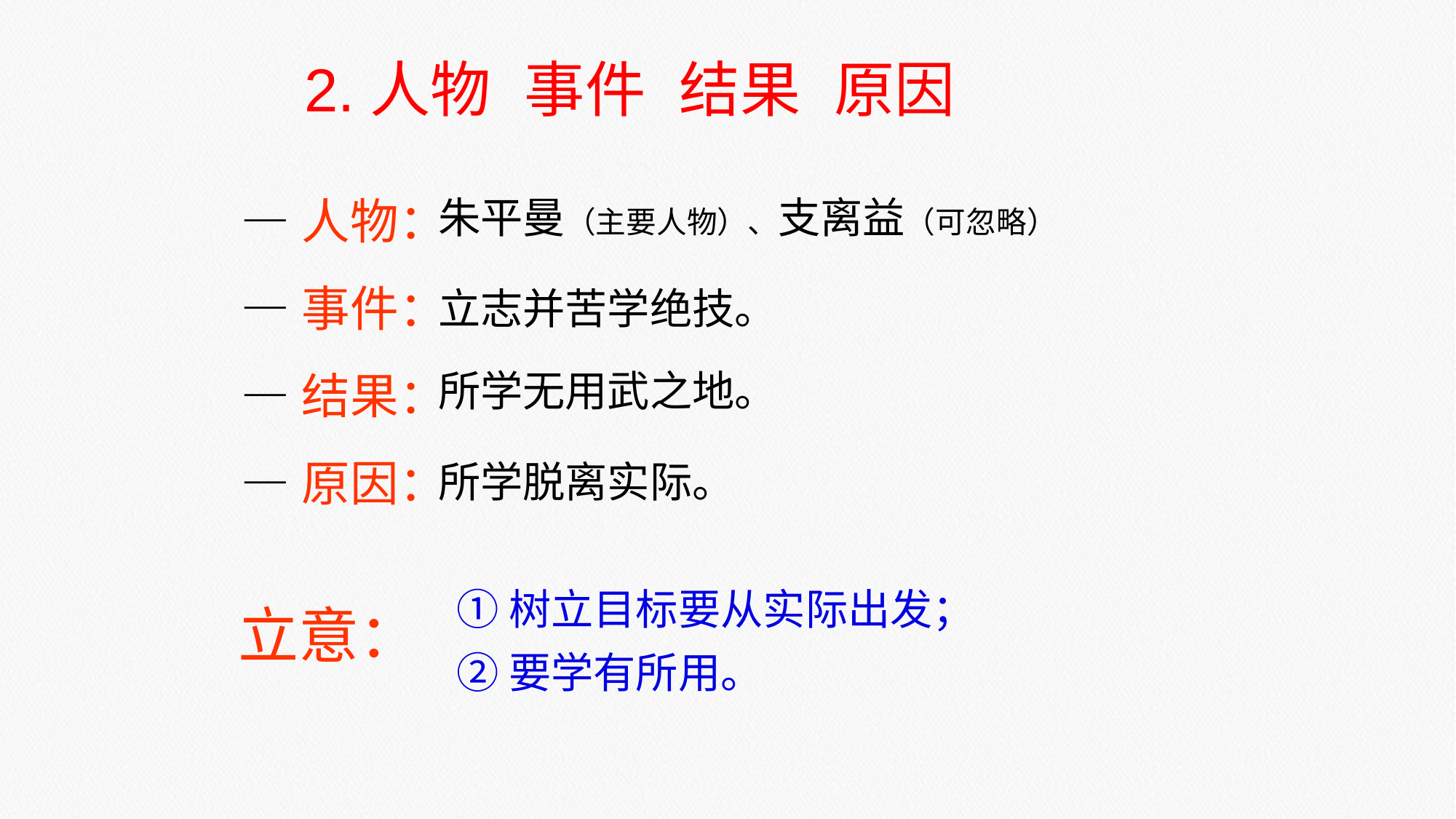

2.人物  事件  结果  原因

—人物：
—事件：
—结果：
—原因：
朱平曼（主要人物）、支离益（可忽略）
立志并苦学绝技。
所学无用武之地。
所学脱离实际。
①树立目标要从实际出发；
②要学有所用。
立意：